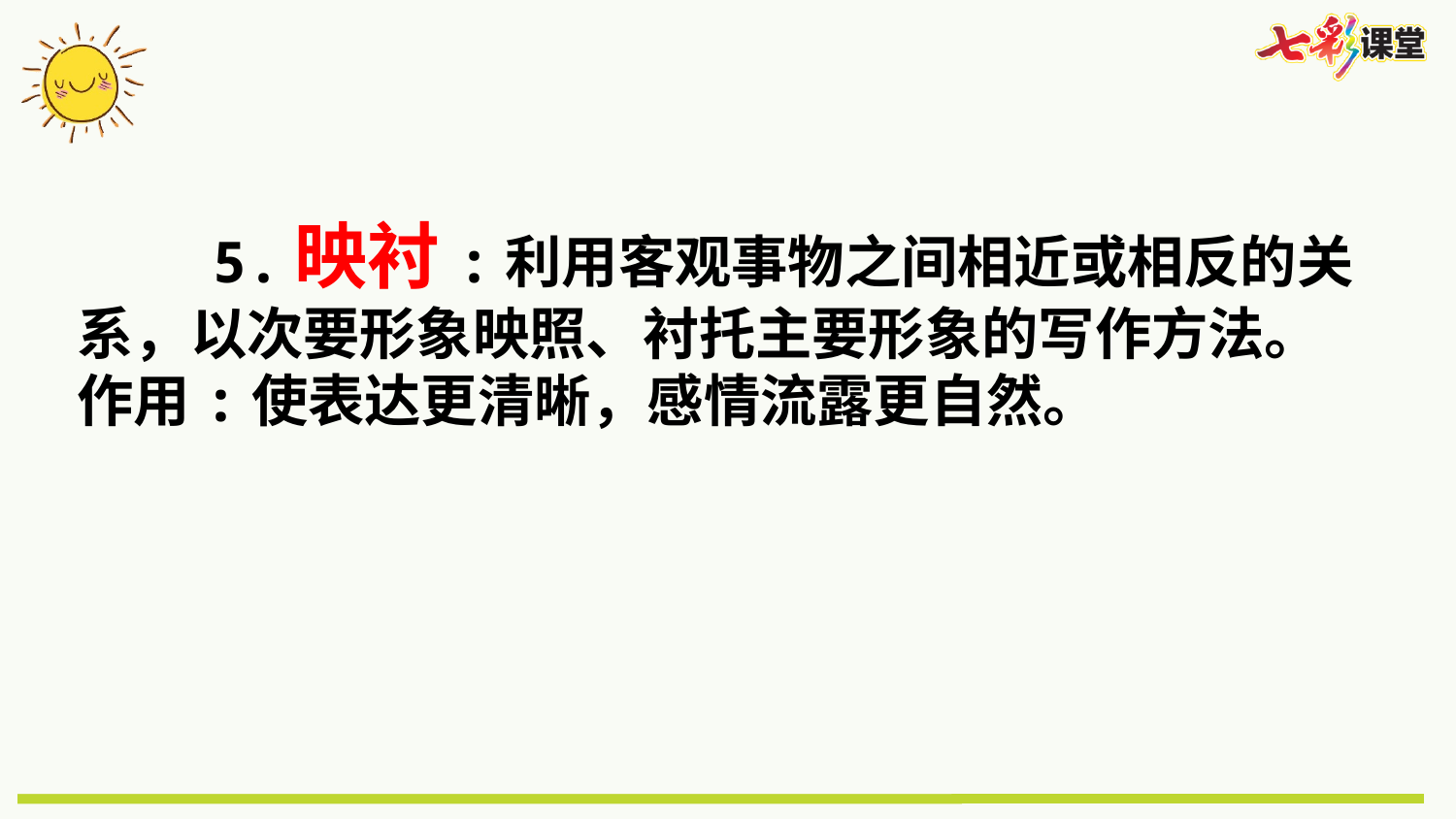

5.映衬:利用客观事物之间相近或相反的关系，以次要形象映照、衬托主要形象的写作方法。
作用:使表达更清晰，感情流露更自然。